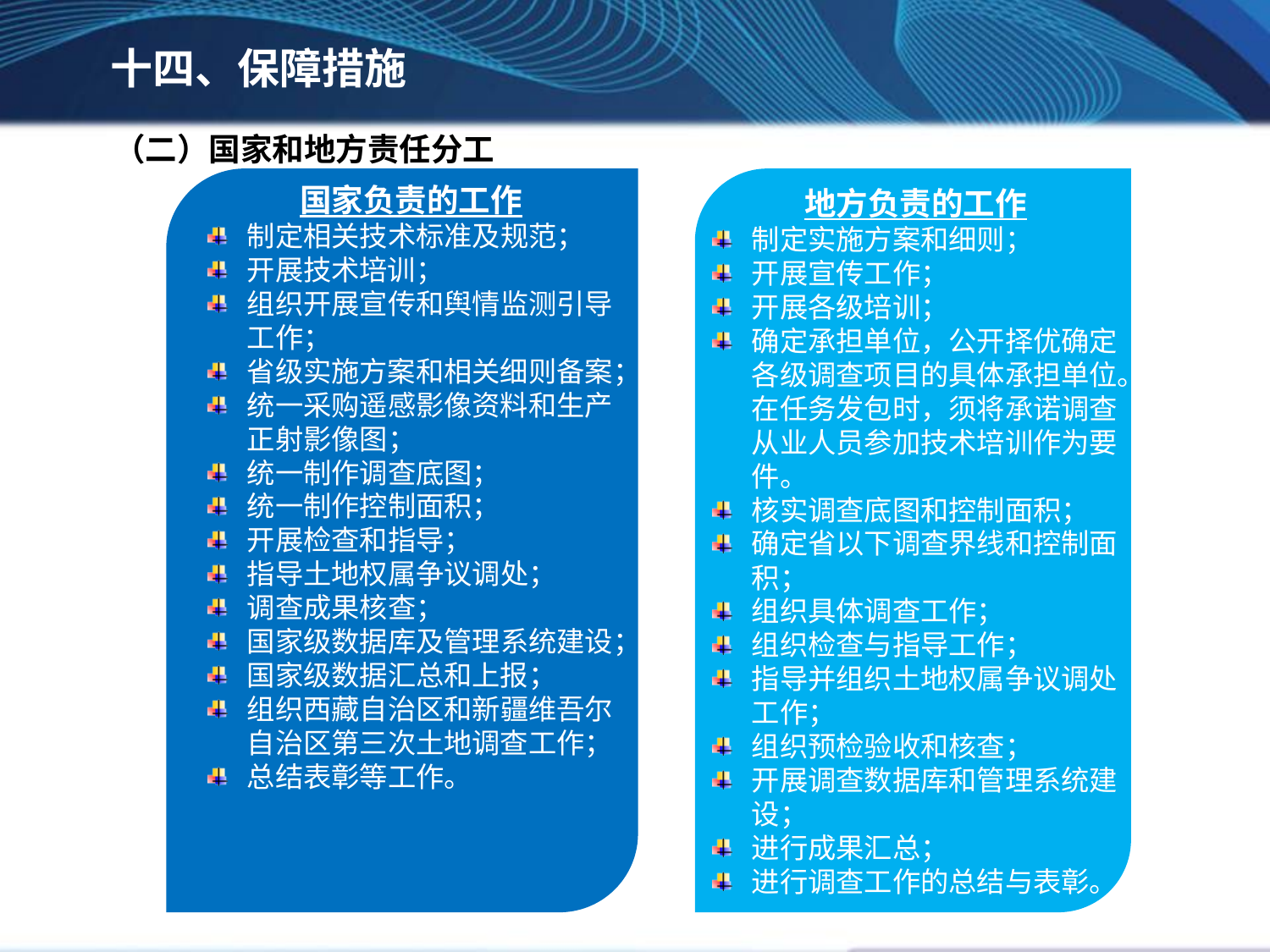

十四、保障措施
（二）国家和地方责任分工

国家负责的工作
制定相关技术标准及规范；
开展技术培训；
组织开展宣传和舆情监测引导工作；
省级实施方案和相关细则备案；
统一采购遥感影像资料和生产正射影像图；
统一制作调查底图；
统一制作控制面积；
开展检查和指导；
指导土地权属争议调处；
调查成果核查；
国家级数据库及管理系统建设；
国家级数据汇总和上报；
组织西藏自治区和新疆维吾尔自治区第三次土地调查工作；
总结表彰等工作。
地方负责的工作
制定实施方案和细则；
开展宣传工作；
开展各级培训；
确定承担单位，公开择优确定各级调查项目的具体承担单位。在任务发包时，须将承诺调查从业人员参加技术培训作为要件。
核实调查底图和控制面积；
确定省以下调查界线和控制面积；
组织具体调查工作；
组织检查与指导工作；
指导并组织土地权属争议调处工作；
组织预检验收和核查；
开展调查数据库和管理系统建设；
进行成果汇总；
进行调查工作的总结与表彰。